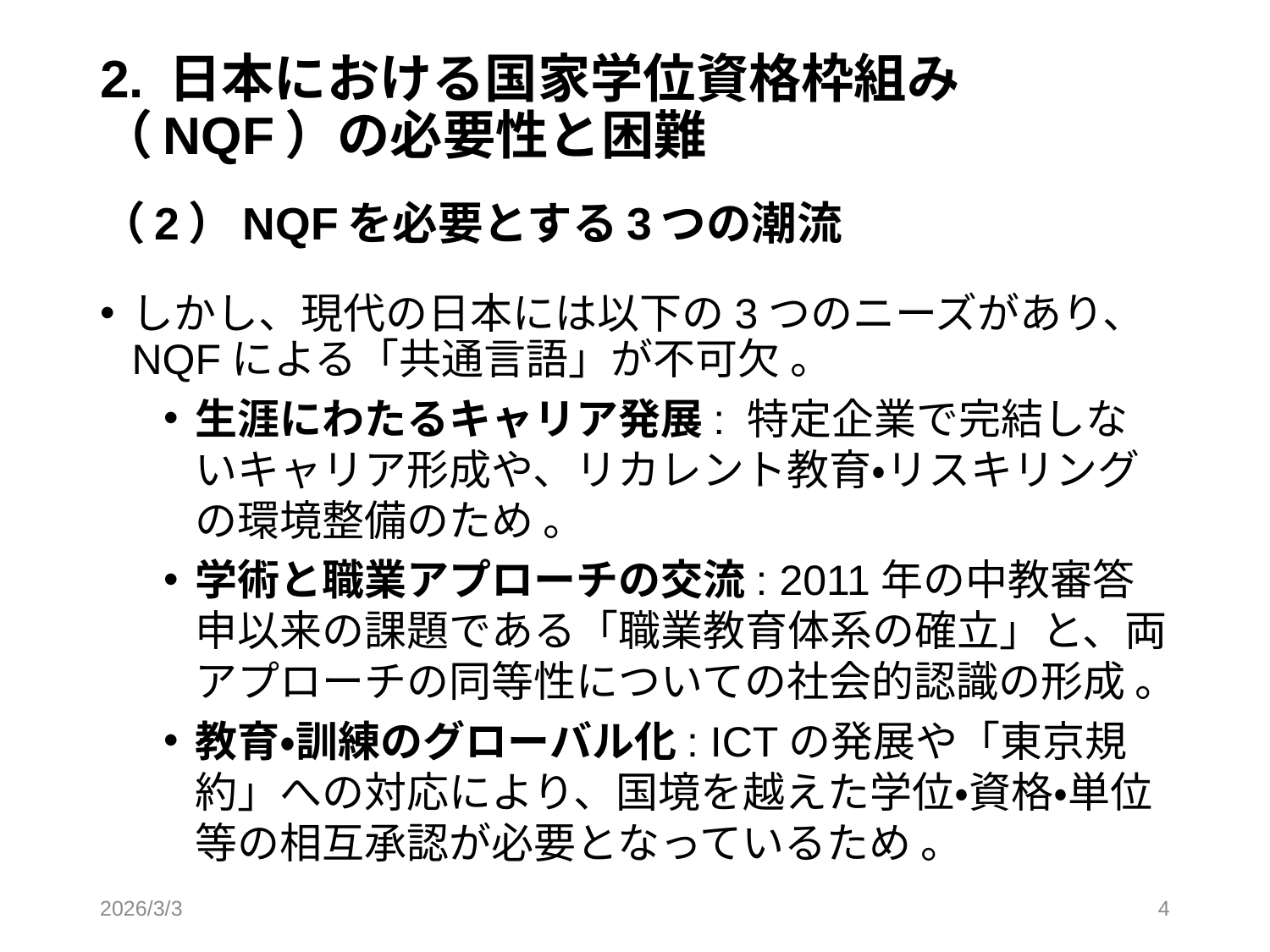

# 2. 日本における国家学位資格枠組み（NQF）の必要性と困難 　 （2）NQFを必要とする3つの潮流
しかし、現代の日本には以下の3つのニーズがあり、NQFによる「共通言語」が不可欠 。
生涯にわたるキャリア発展: 特定企業で完結しないキャリア形成や、リカレント教育・リスキリングの環境整備のため 。
学術と職業アプローチの交流: 2011年の中教審答申以来の課題である「職業教育体系の確立」と、両アプローチの同等性についての社会的認識の形成 。
教育・訓練のグローバル化: ICTの発展や「東京規約」への対応により、国境を越えた学位・資格・単位等の相互承認が必要となっているため 。

2026/3/3
4